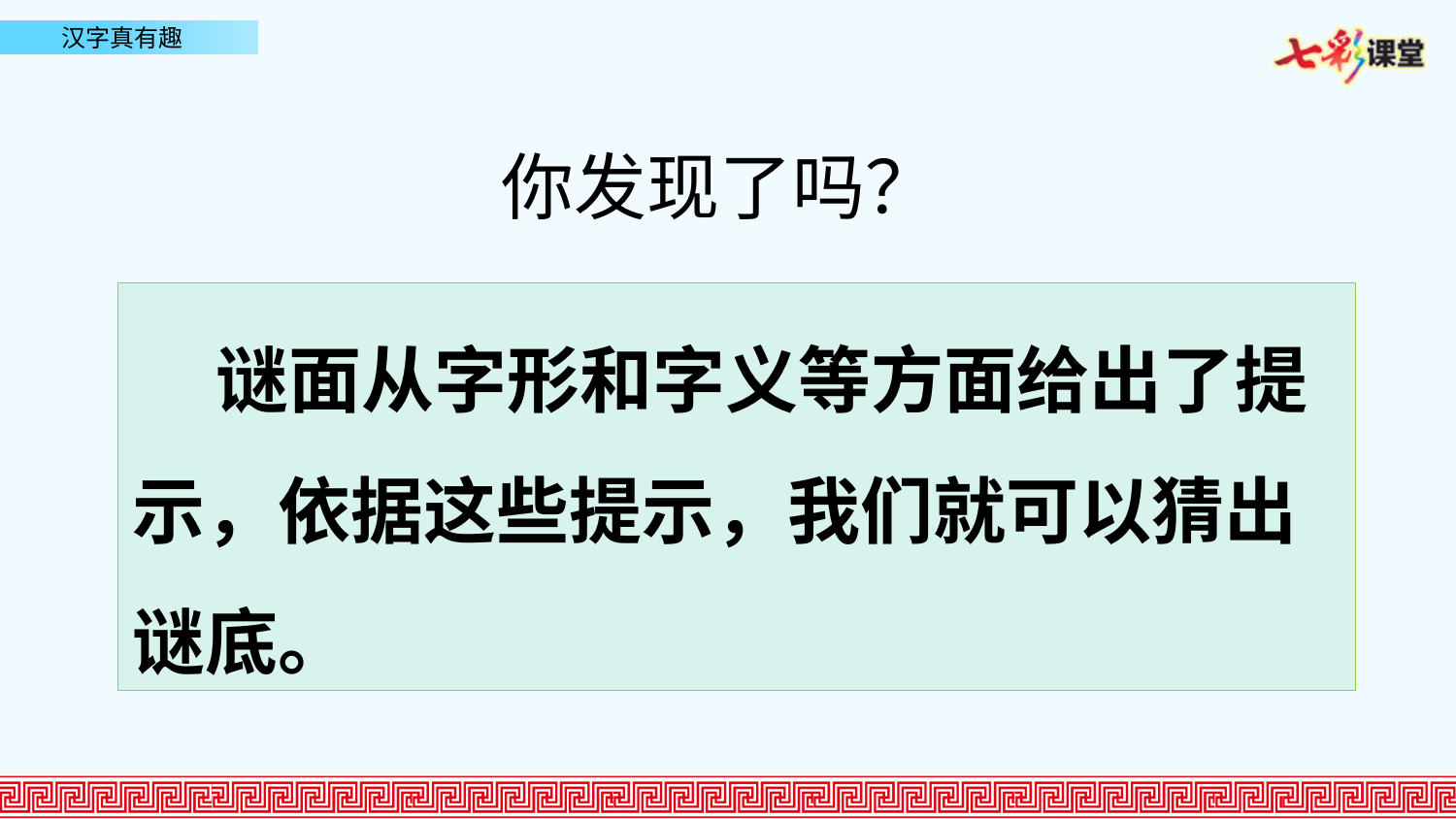

你发现了吗？
    谜面从字形和字义等方面给出了提示，依据这些提示，我们就可以猜出谜底。